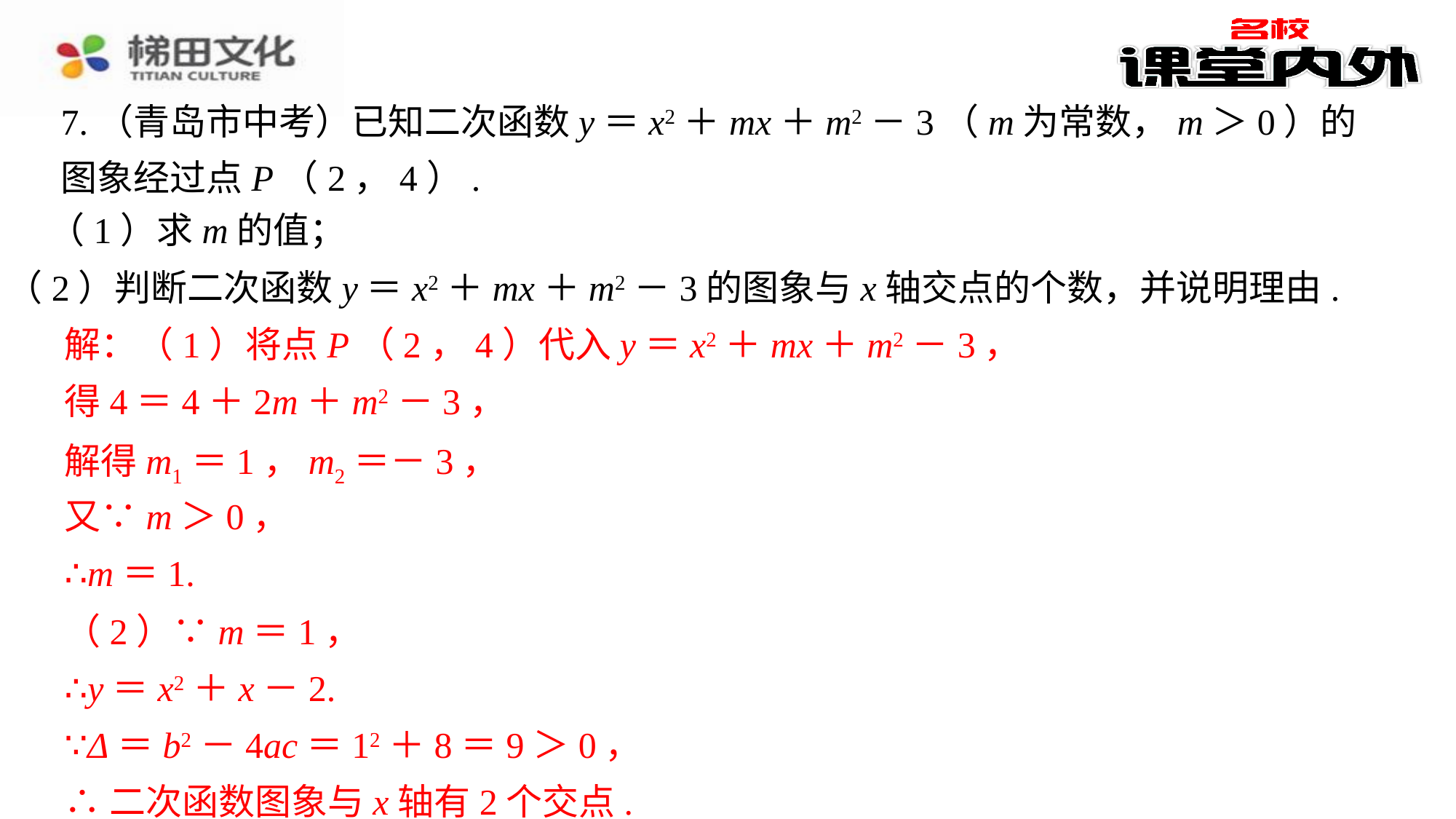

7.（青岛市中考）已知二次函数y＝x2＋mx＋m2－3（m为常数，m＞0）的图象经过点P（2，4）.
（1）求m的值；
（2）判断二次函数y＝x2＋mx＋m2－3的图象与x轴交点的个数，并说明理由.
解：（1）将点P（2，4）代入y＝x2＋mx＋m2－3，
解：（1）将点P（2，4）代入y＝x2＋mx＋m2－3，⁠
得4＝4＋2m＋m2－3，⁠
得4＝4＋2m＋m2－3，
解得m1＝1，m2＝－3，
解得m1＝1，m2＝－3，⁠
又∵m＞0，⁠
∴m＝1.⁠
又∵m＞0，
∴m＝1.
（2）∵m＝1，
（2）∵m＝1，⁠
∴y＝x2＋x－2.⁠
∵Δ＝b2－4ac＝12＋8＝9＞0，⁠
∴二次函数图象与x轴有2个交点.⁠
∴y＝x2＋x－2.
∵Δ＝b2－4ac＝12＋8＝9＞0，
∴二次函数图象与x轴有2个交点.